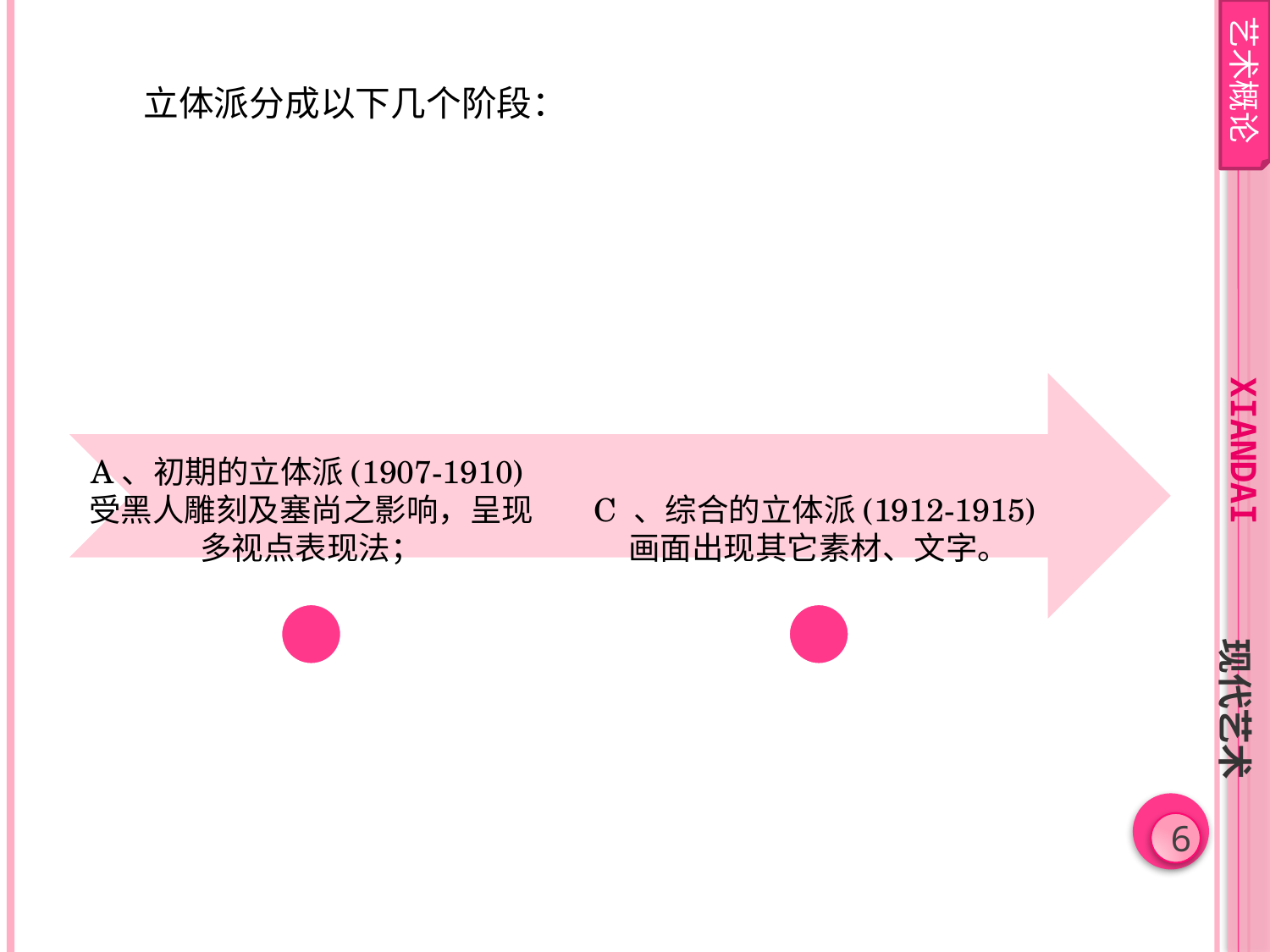

艺术概论

立体派分成以下几个阶段：
A、初期的立体派(1907-1910)受黑人雕刻及塞尚之影响，呈现多视点表现法；
C 、综合的立体派(1912-1915)画面出现其它素材、文字。
xiandai
现代艺术
6